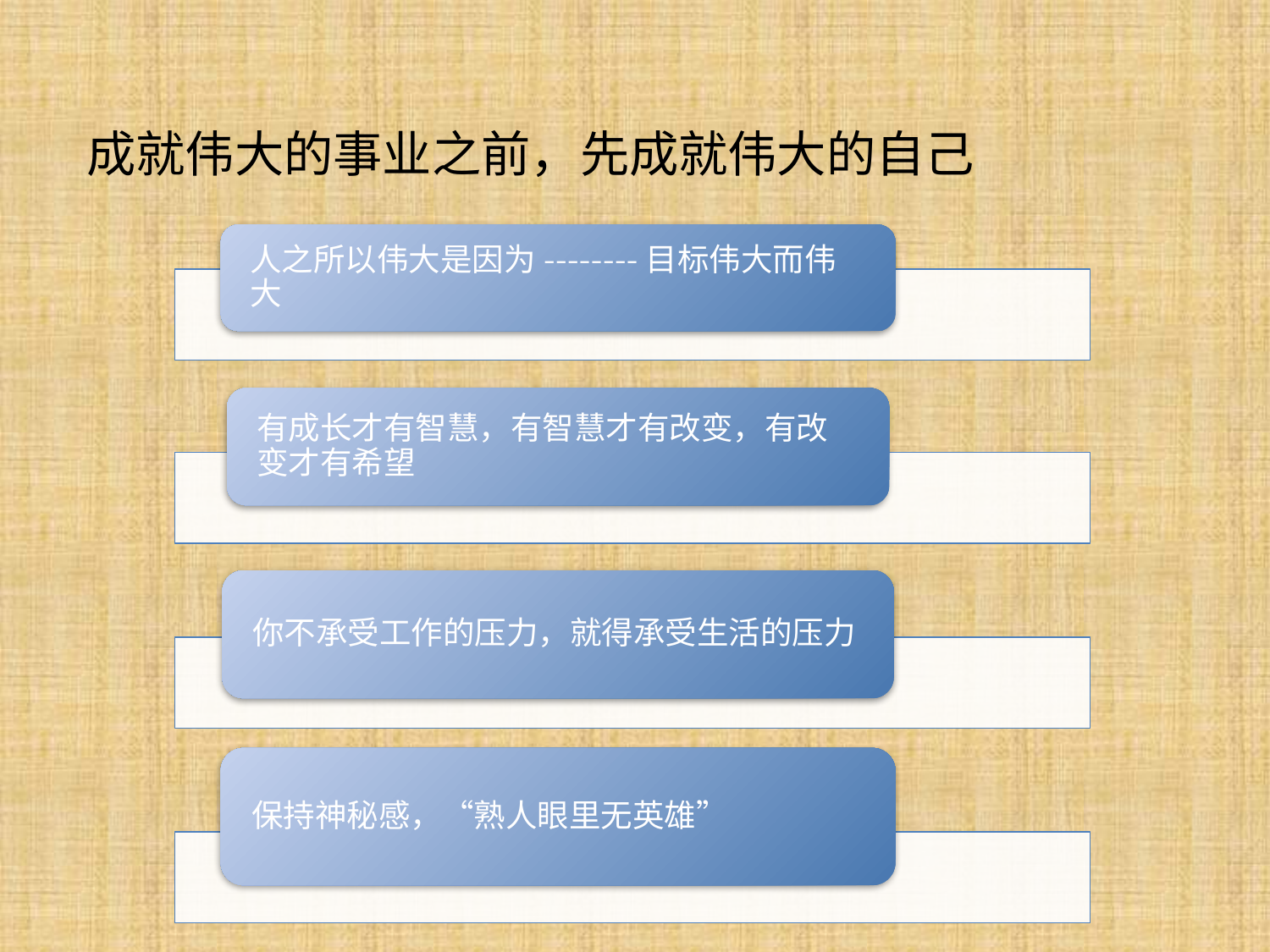

# 成就伟大的事业之前，先成就伟大的自己
人之所以伟大是因为--------目标伟大而伟大
有成长才有智慧，有智慧才有改变，有改变才有希望
你不承受工作的压力，就得承受生活的压力
保持神秘感，“熟人眼里无英雄”